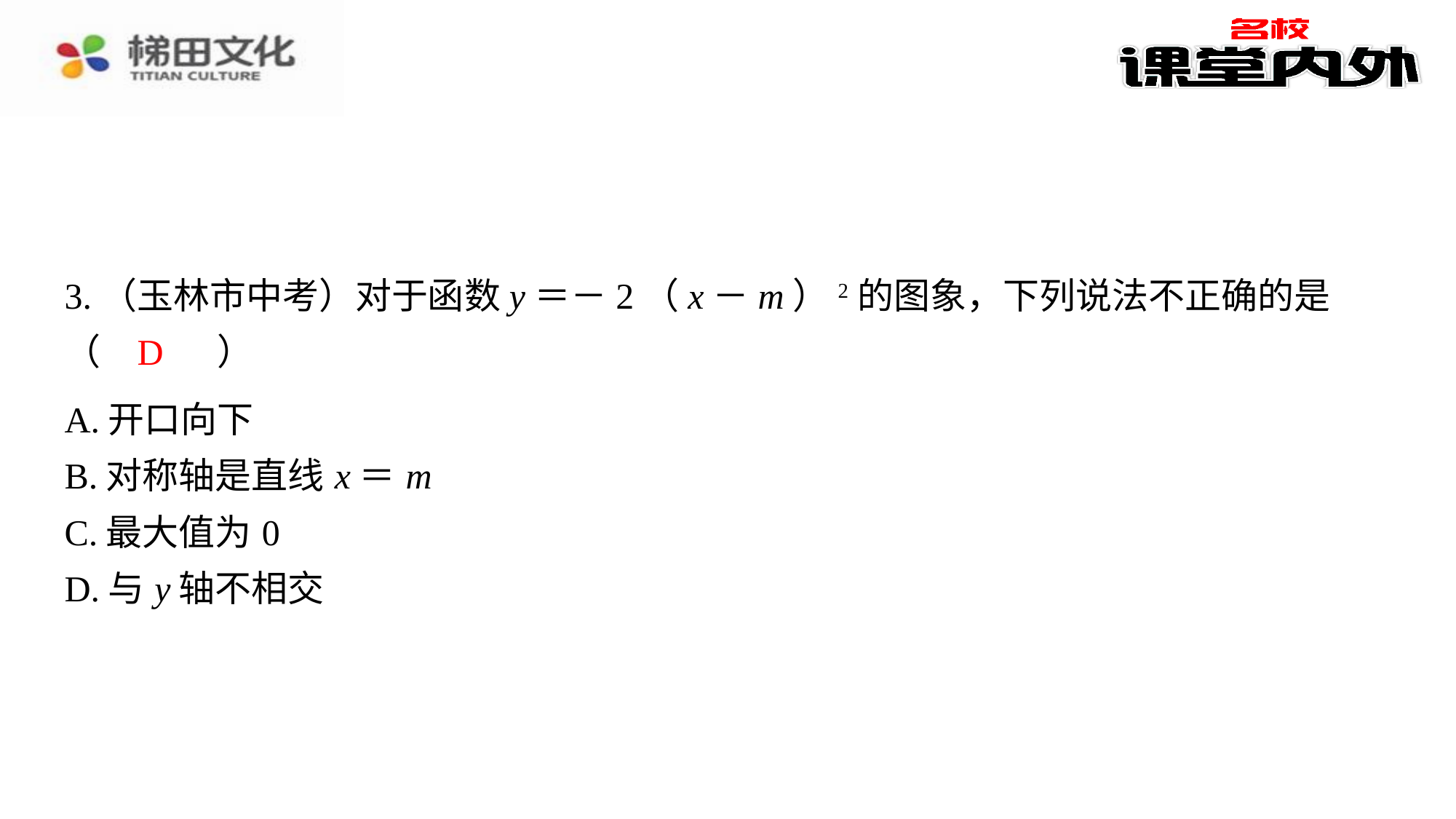

3.（玉林市中考）对于函数y＝－2（x－m）2的图象，下列说法不正确的是（　D　）
D
| A.开口向下 |
| --- |
| B.对称轴是直线x＝m |
| C.最大值为0 |
| D.与y轴不相交 |